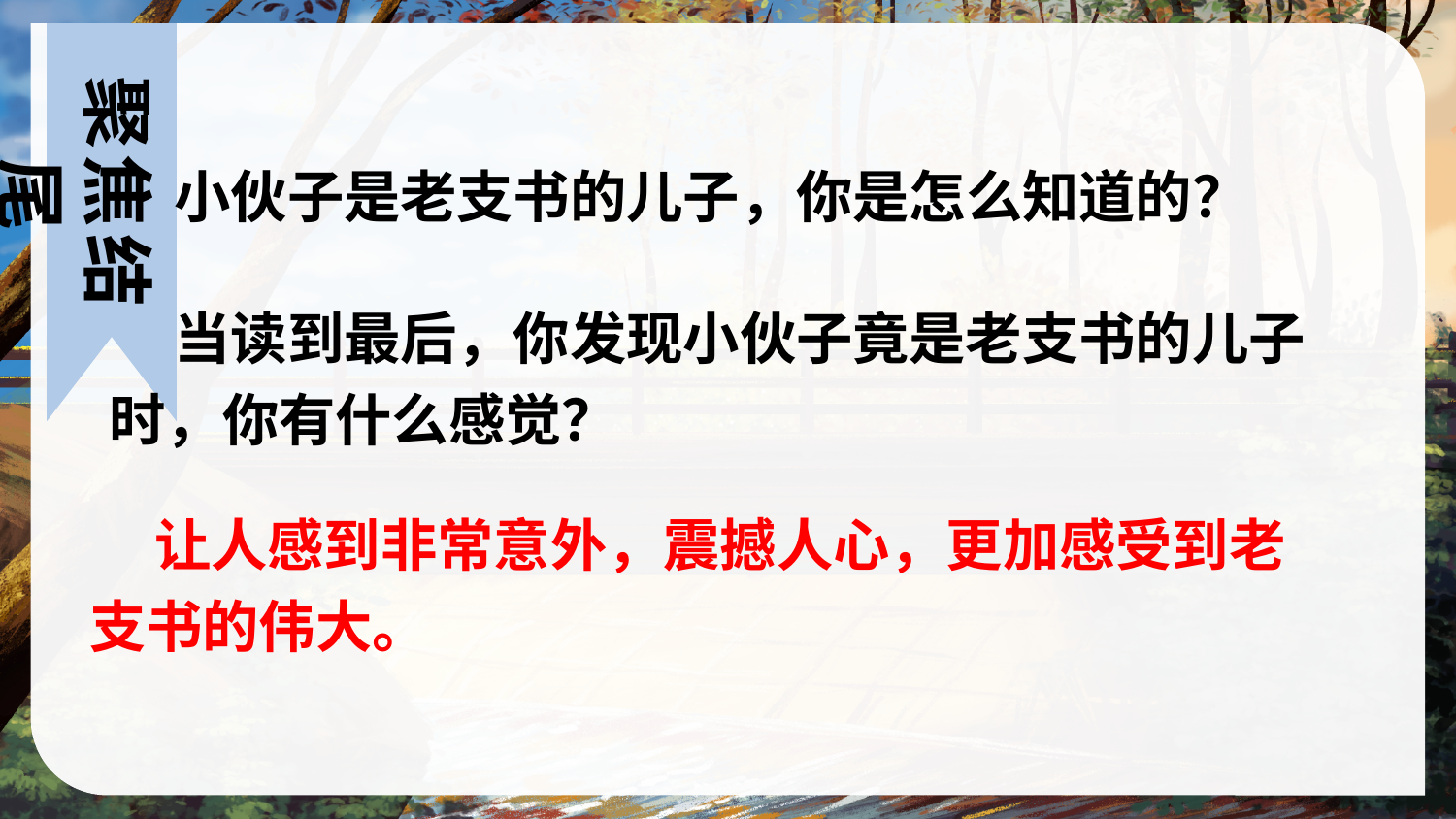

聚焦结尾
    小伙子是老支书的儿子，你是怎么知道的？
    当读到最后，你发现小伙子竟是老支书的儿子时，你有什么感觉？
    让人感到非常意外，震撼人心，更加感受到老支书的伟大。